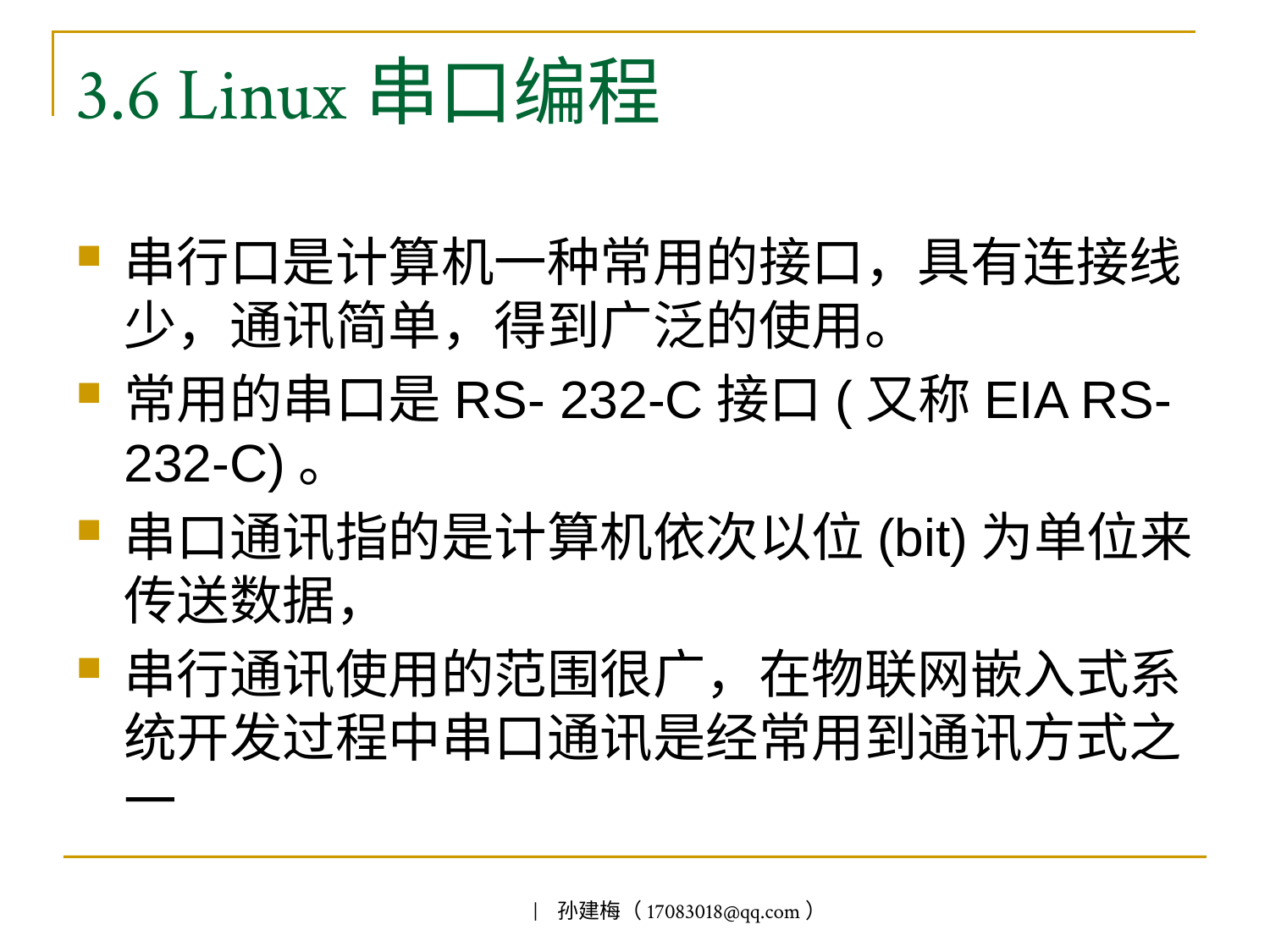

# 3.6 Linux串口编程
串行口是计算机一种常用的接口，具有连接线少，通讯简单，得到广泛的使用。
常用的串口是RS- 232-C接口(又称EIA RS-232-C)。
串口通讯指的是计算机依次以位(bit)为单位来传送数据，
串行通讯使用的范围很广，在物联网嵌入式系统开发过程中串口通讯是经常用到通讯方式之一
|   孙建梅（17083018@qq.com）

31